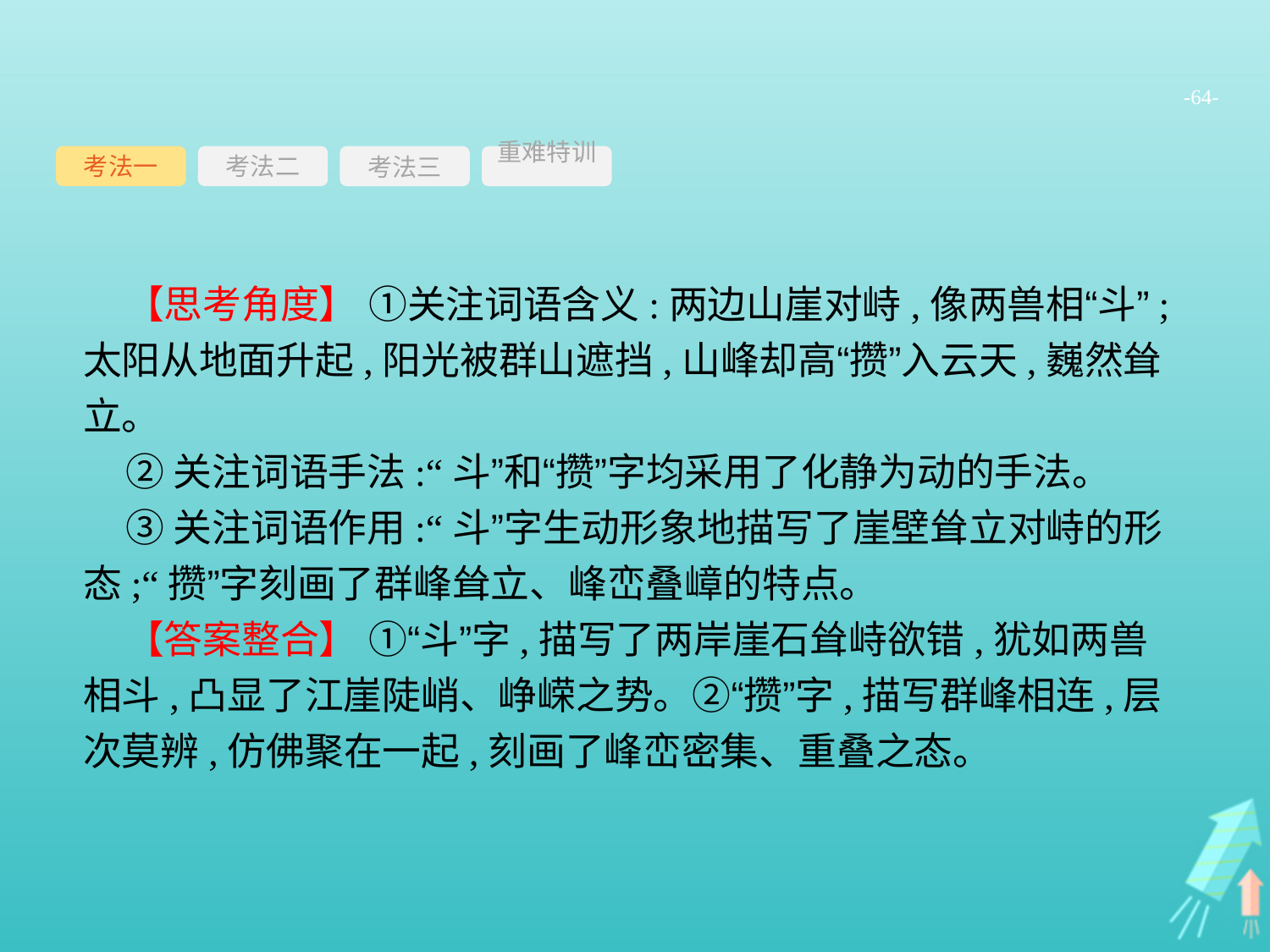

-64-
考法一
考法三
重难特训
考法二
【思考角度】 ①关注词语含义:两边山崖对峙,像两兽相“斗”;太阳从地面升起,阳光被群山遮挡,山峰却高“攒”入云天,巍然耸立。
②关注词语手法:“斗”和“攒”字均采用了化静为动的手法。
③关注词语作用:“斗”字生动形象地描写了崖壁耸立对峙的形态;“攒”字刻画了群峰耸立、峰峦叠嶂的特点。
【答案整合】 ①“斗”字,描写了两岸崖石耸峙欲错,犹如两兽相斗,凸显了江崖陡峭、峥嵘之势。②“攒”字,描写群峰相连,层次莫辨,仿佛聚在一起,刻画了峰峦密集、重叠之态。